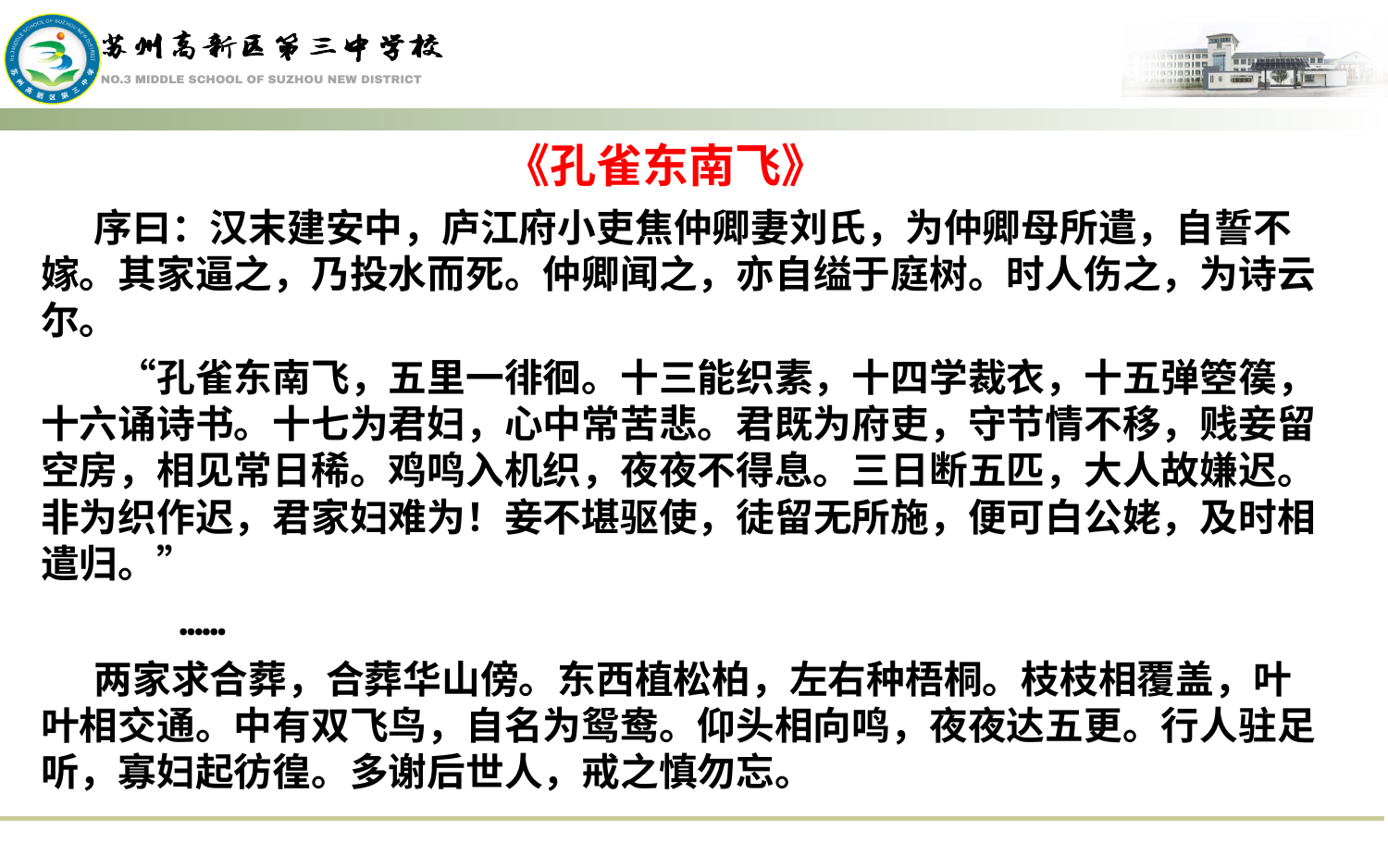

《孔雀东南飞》
     序曰：汉末建安中，庐江府小吏焦仲卿妻刘氏，为仲卿母所遣，自誓不嫁。其家逼之，乃投水而死。仲卿闻之，亦自缢于庭树。时人伤之，为诗云尔。
　　“孔雀东南飞，五里一徘徊。十三能织素，十四学裁衣，十五弹箜篌，十六诵诗书。十七为君妇，心中常苦悲。君既为府吏，守节情不移，贱妾留空房，相见常日稀。鸡鸣入机织，夜夜不得息。三日断五匹，大人故嫌迟。非为织作迟，君家妇难为！妾不堪驱使，徒留无所施，便可白公姥，及时相遣归。”
      ……
     两家求合葬，合葬华山傍。东西植松柏，左右种梧桐。枝枝相覆盖，叶叶相交通。中有双飞鸟，自名为鸳鸯。仰头相向鸣，夜夜达五更。行人驻足听，寡妇起彷徨。多谢后世人，戒之慎勿忘。